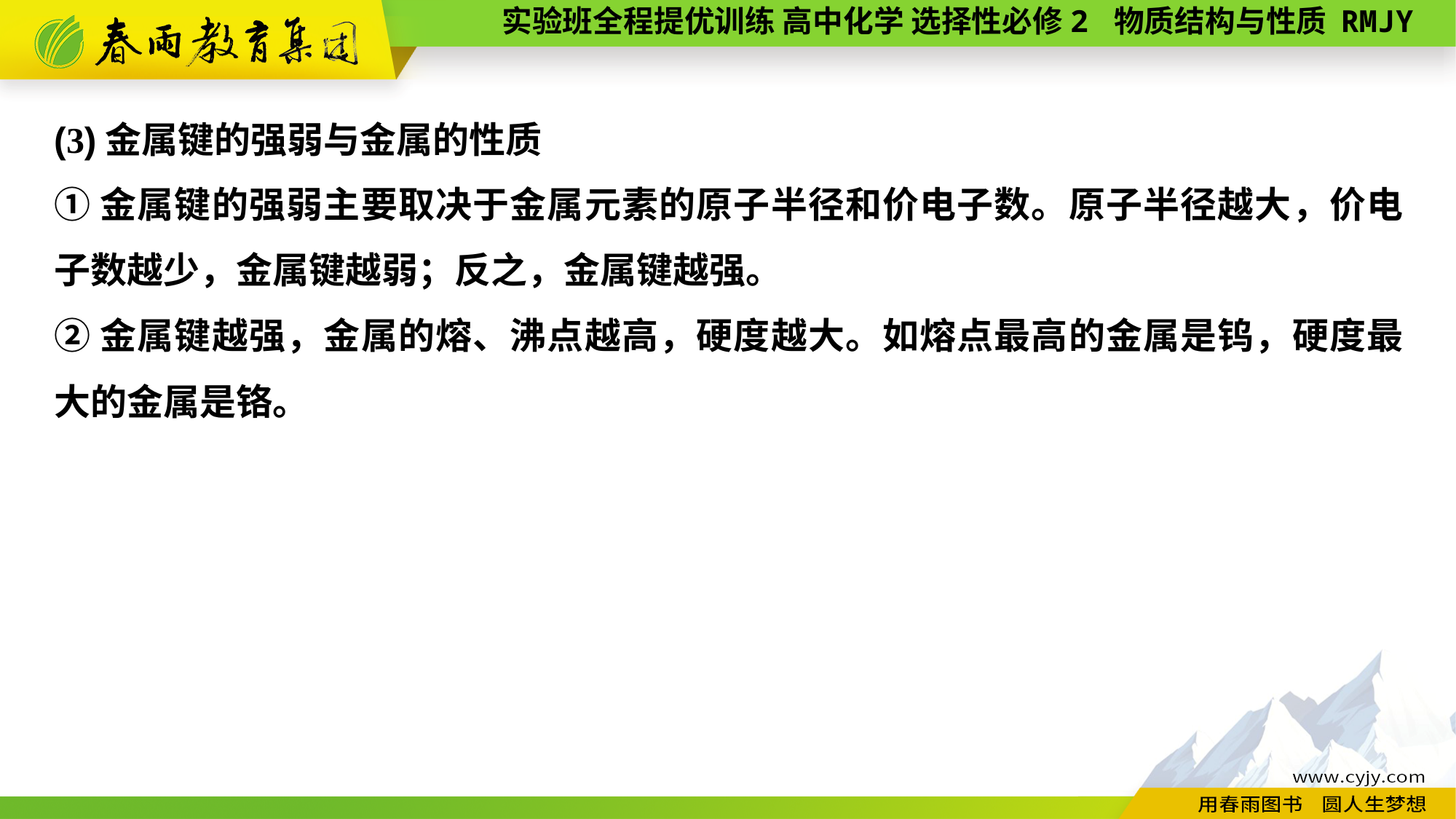

(3)金属键的强弱与金属的性质
①金属键的强弱主要取决于金属元素的原子半径和价电子数。原子半径越大，价电子数越少，金属键越弱；反之，金属键越强。
②金属键越强，金属的熔、沸点越高，硬度越大。如熔点最高的金属是钨，硬度最大的金属是铬。